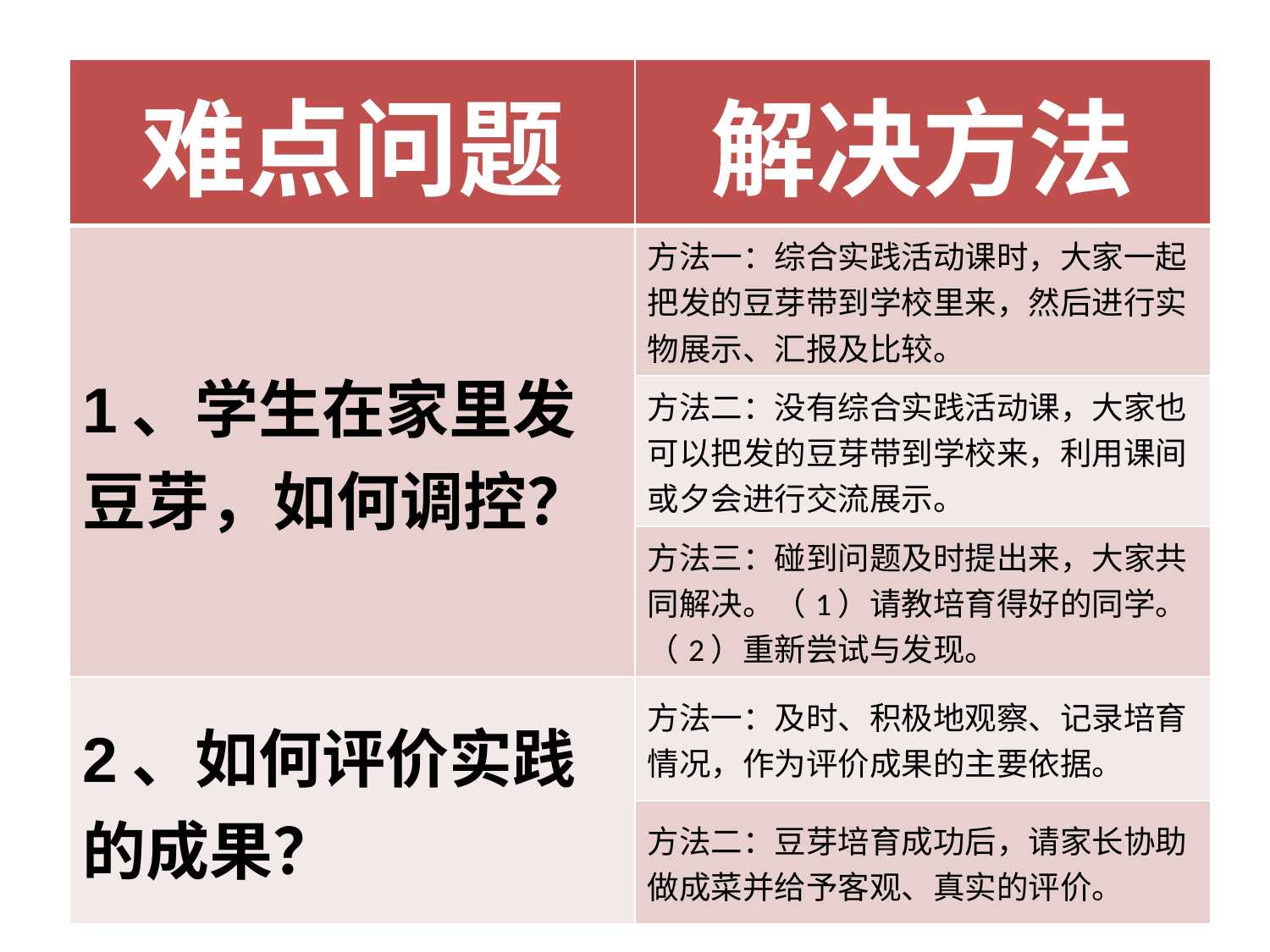

| 难点问题 | 解决方法 |
| --- | --- |
| 1、学生在家里发豆芽，如何调控？ | 方法一：综合实践活动课时，大家一起把发的豆芽带到学校里来，然后进行实物展示、汇报及比较。 |
|  | 方法二：没有综合实践活动课，大家也可以把发的豆芽带到学校来，利用课间或夕会进行交流展示。 |
|  | 方法三：碰到问题及时提出来，大家共同解决。（1）请教培育得好的同学。（2）重新尝试与发现。 |
| 2、如何评价实践的成果？ | 方法一：及时、积极地观察、记录培育情况，作为评价成果的主要依据。 |
|  | 方法二：豆芽培育成功后，请家长协助做成菜并给予客观、真实的评价。 |